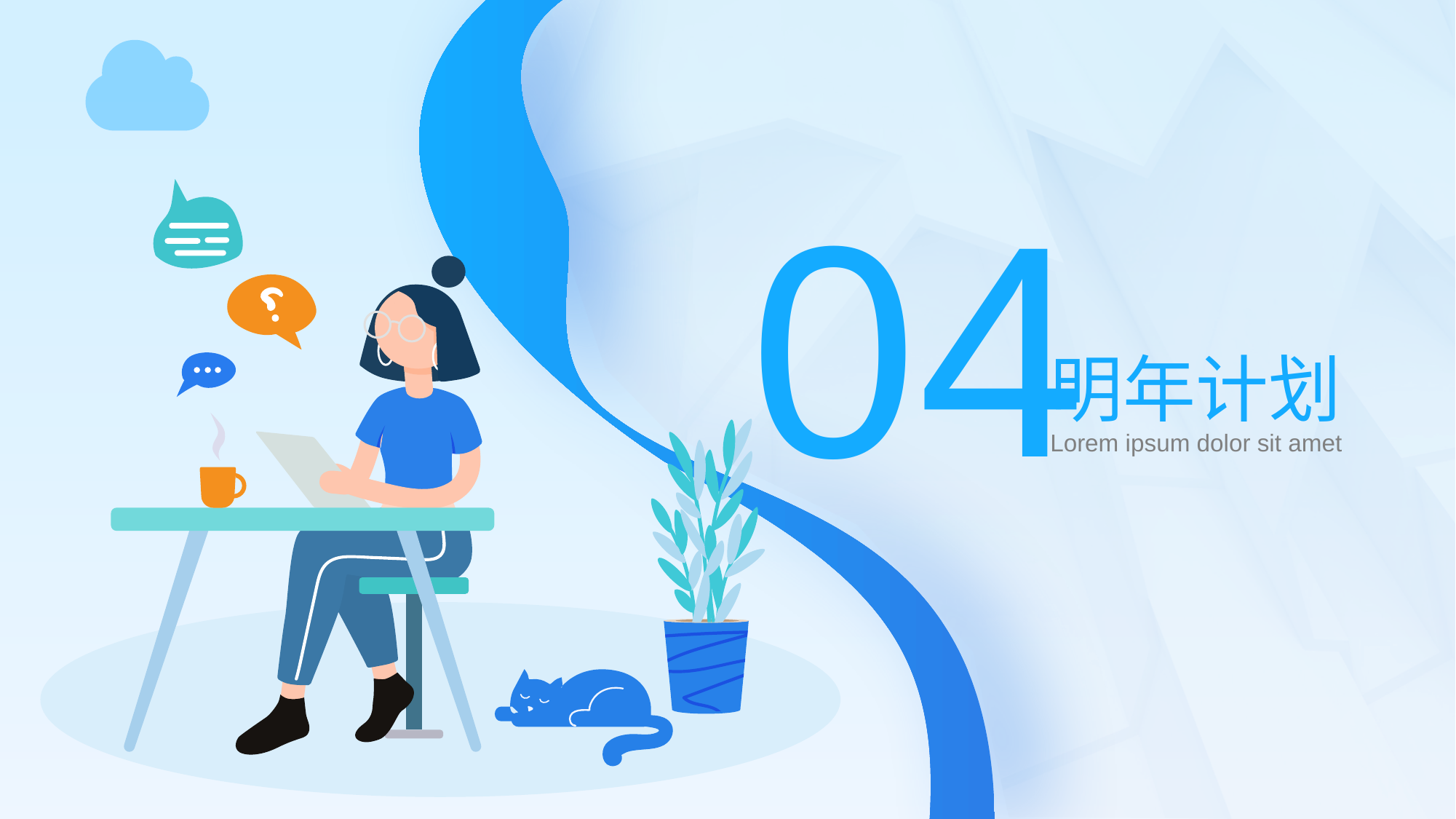

04
明年计划
Lorem ipsum dolor sit amet